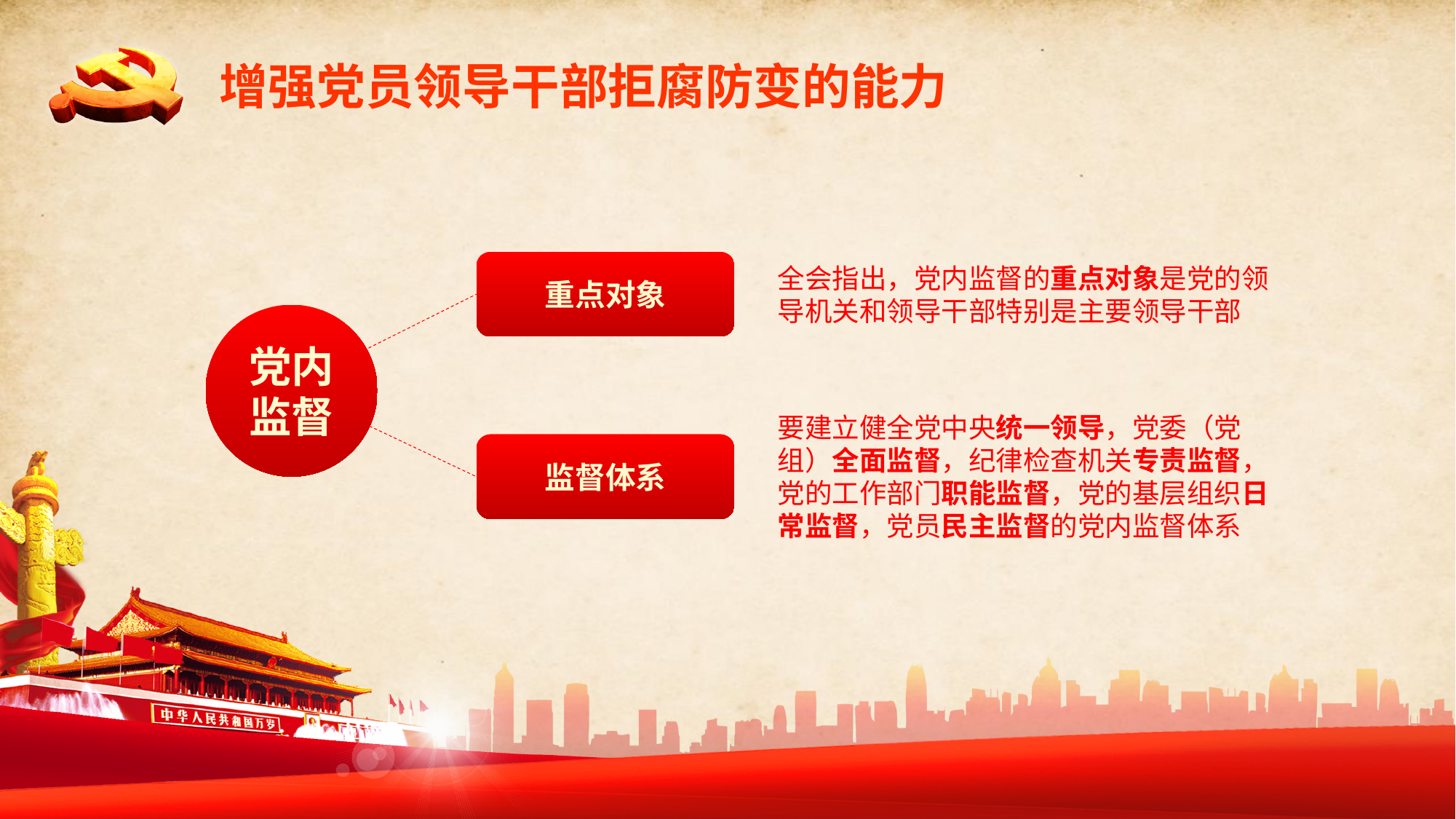

增强党员领导干部拒腐防变的能力
重点对象
全会指出，党内监督的重点对象是党的领导机关和领导干部特别是主要领导干部
党内监督
要建立健全党中央统一领导，党委（党组）全面监督，纪律检查机关专责监督，党的工作部门职能监督，党的基层组织日常监督，党员民主监督的党内监督体系
监督体系